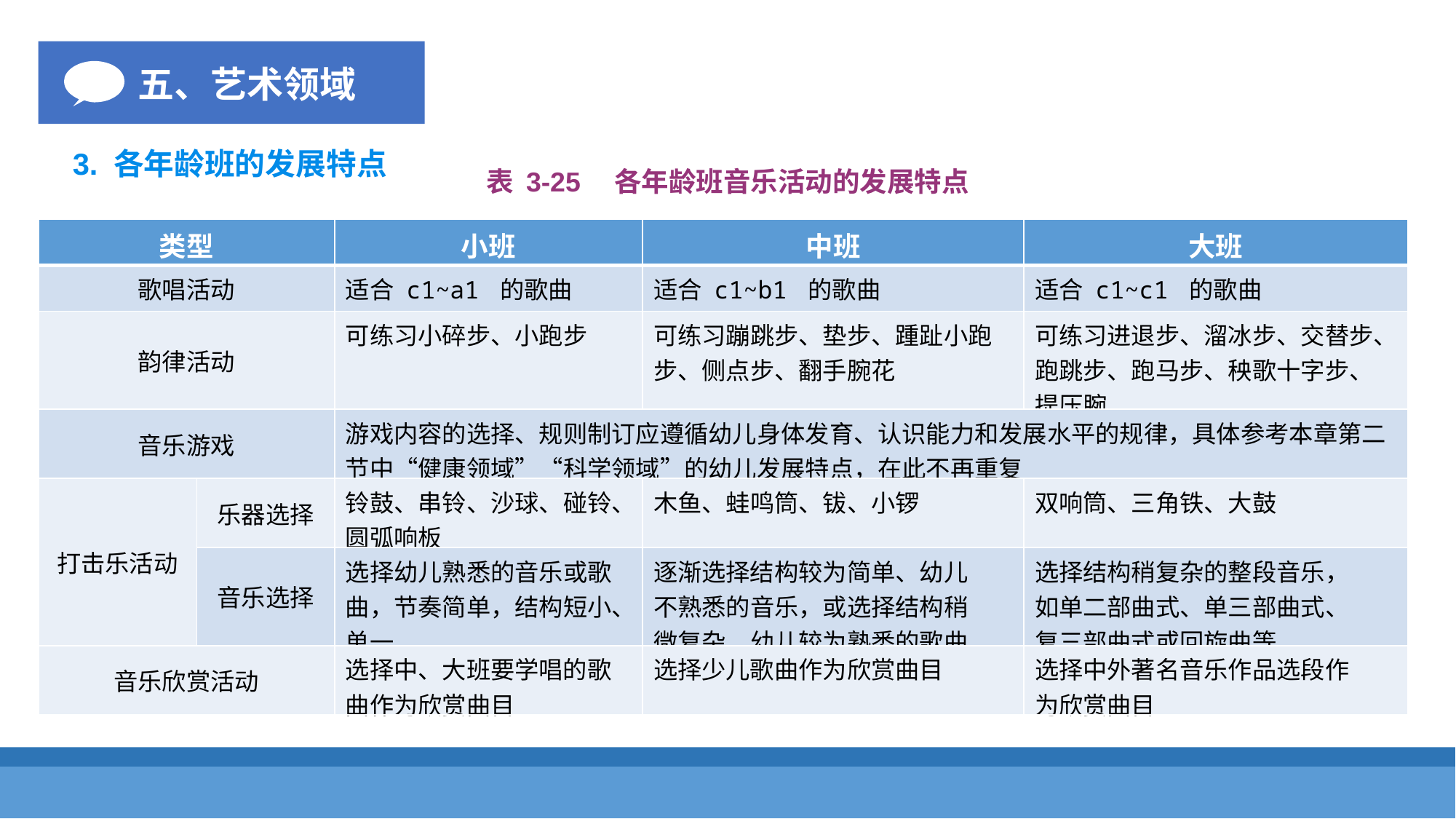

五、艺术领域

3. 各年龄班的发展特点
表 3-25　各年龄班音乐活动的发展特点
| 类型 |  | 小班 | 中班 | 大班 |
| --- | --- | --- | --- | --- |
| 歌唱活动 |  | 适合 c1~a1 的歌曲 | 适合 c1~b1 的歌曲 | 适合 c1~c1 的歌曲 |
| 韵律活动 |  | 可练习小碎步、小跑步 | 可练习蹦跳步、垫步、踵趾小跑步、侧点步、翻手腕花 | 可练习进退步、溜冰步、交替步、跑跳步、跑马步、秧歌十字步、提压腕 |
| 音乐游戏 |  | 游戏内容的选择、规则制订应遵循幼儿身体发育、认识能力和发展水平的规律，具体参考本章第二节中“健康领域”“科学领域”的幼儿发展特点，在此不再重复 |  |  |
| 打击乐活动 | 乐器选择 | 铃鼓、串铃、沙球、碰铃、圆弧响板 | 木鱼、蛙鸣筒、钹、小锣 | 双响筒、三角铁、大鼓 |
|  | 音乐选择 | 选择幼儿熟悉的音乐或歌曲，节奏简单，结构短小、单一 | 逐渐选择结构较为简单、幼儿 不熟悉的音乐，或选择结构稍 微复杂、幼儿较为熟悉的歌曲 | 选择结构稍复杂的整段音乐， 如单二部曲式、单三部曲式、 复三部曲式或回旋曲等 |
| 音乐欣赏活动 |  | 选择中、大班要学唱的歌曲作为欣赏曲目 | 选择少儿歌曲作为欣赏曲目 | 选择中外著名音乐作品选段作 为欣赏曲目 |